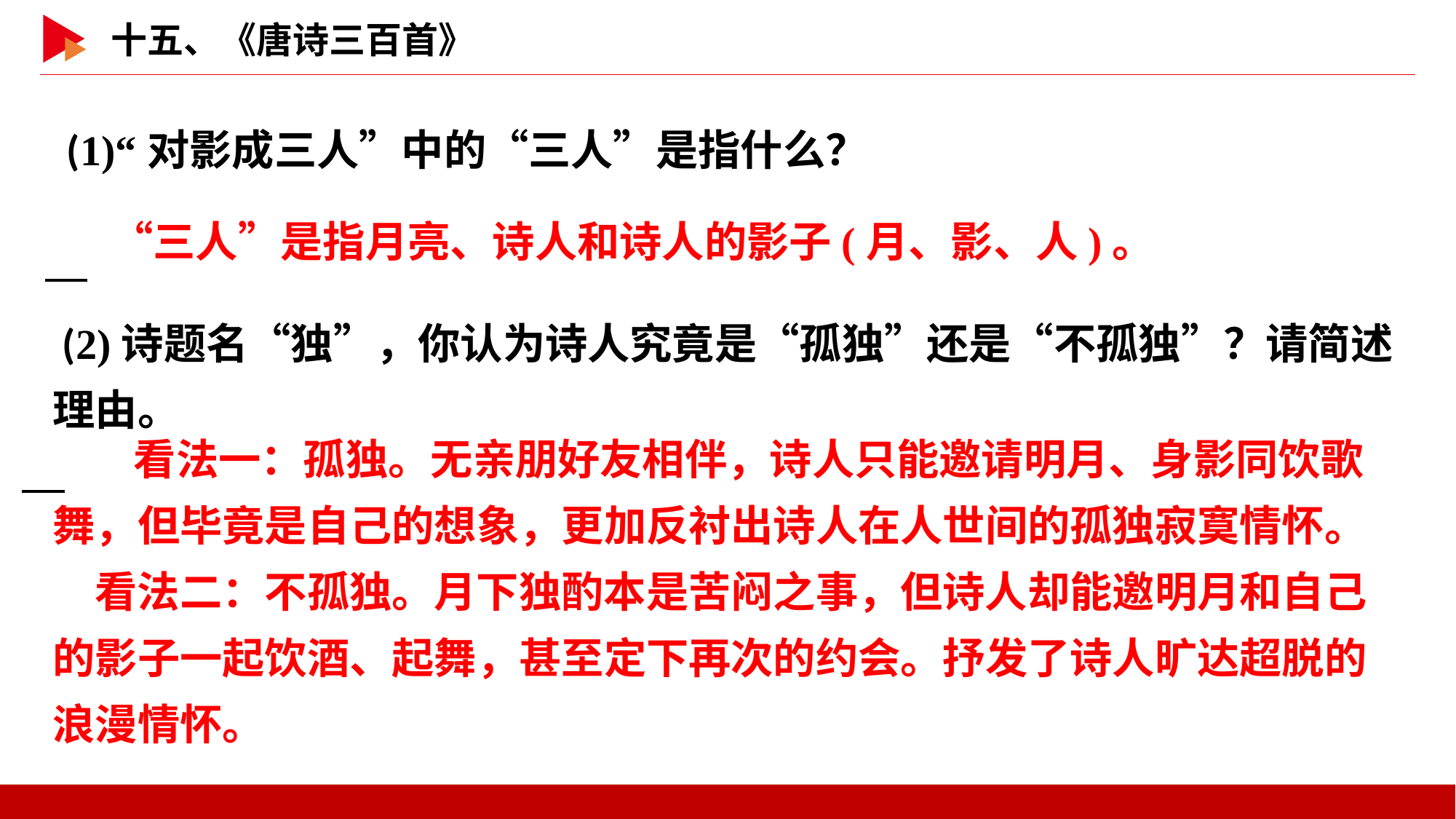

(1)“对影成三人”中的“三人”是指什么？
　“三人”是指月亮、诗人和诗人的影子(月、影、人)。

 (2)诗题名“独”，你认为诗人究竟是“孤独”还是“不孤独”？请简述理由。
　    看法一：孤独。无亲朋好友相伴，诗人只能邀请明月、身影同饮歌舞，但毕竟是自己的想象，更加反衬出诗人在人世间的孤独寂寞情怀。　看法二：不孤独。月下独酌本是苦闷之事，但诗人却能邀明月和自己的影子一起饮酒、起舞，甚至定下再次的约会。抒发了诗人旷达超脱的浪漫情怀。